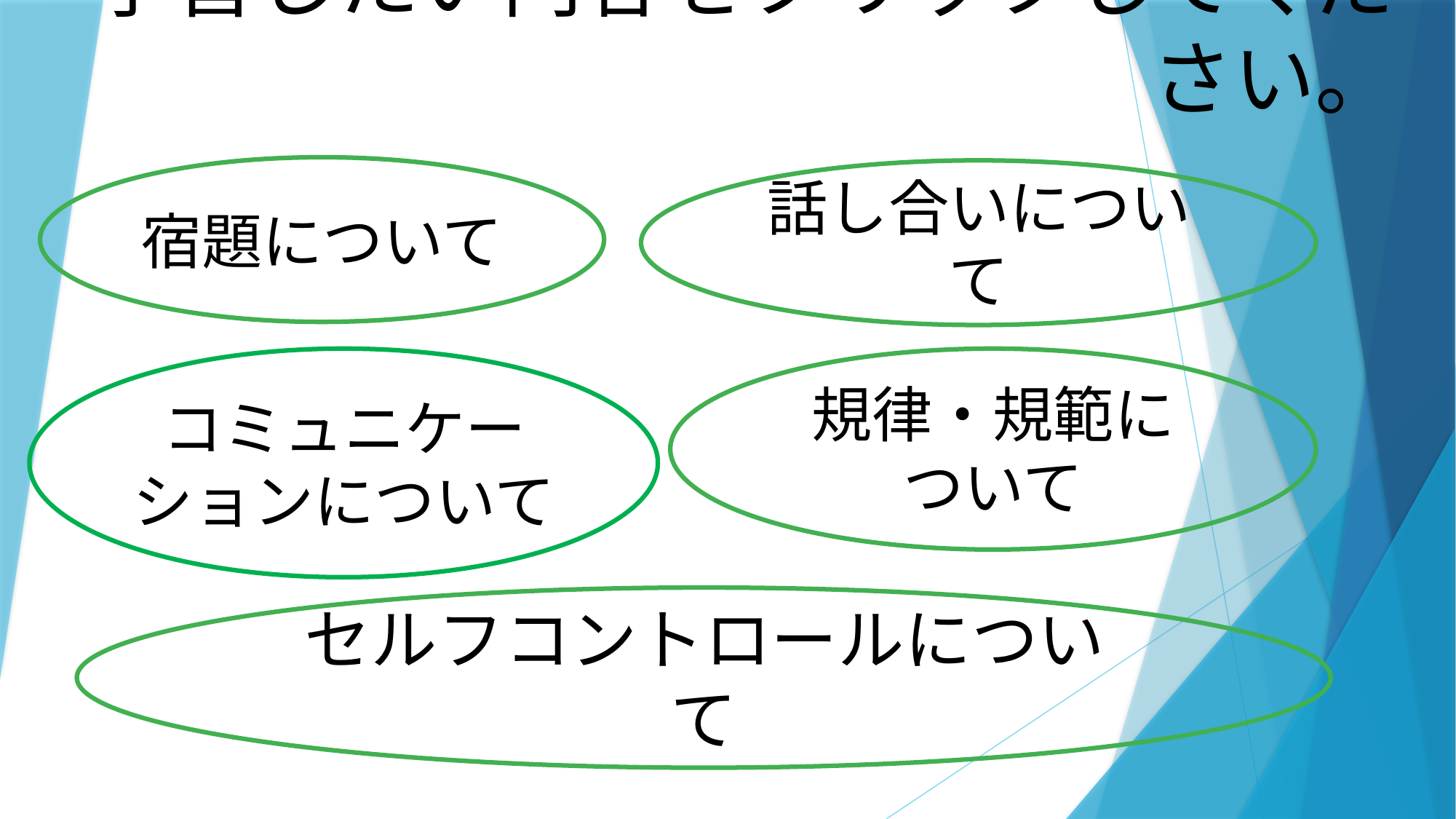

学習したい内容をクリックしてください。
宿題について
話し合いについて
コミュニケーションについて
規律・規範に
ついて
セルフコントロールについて